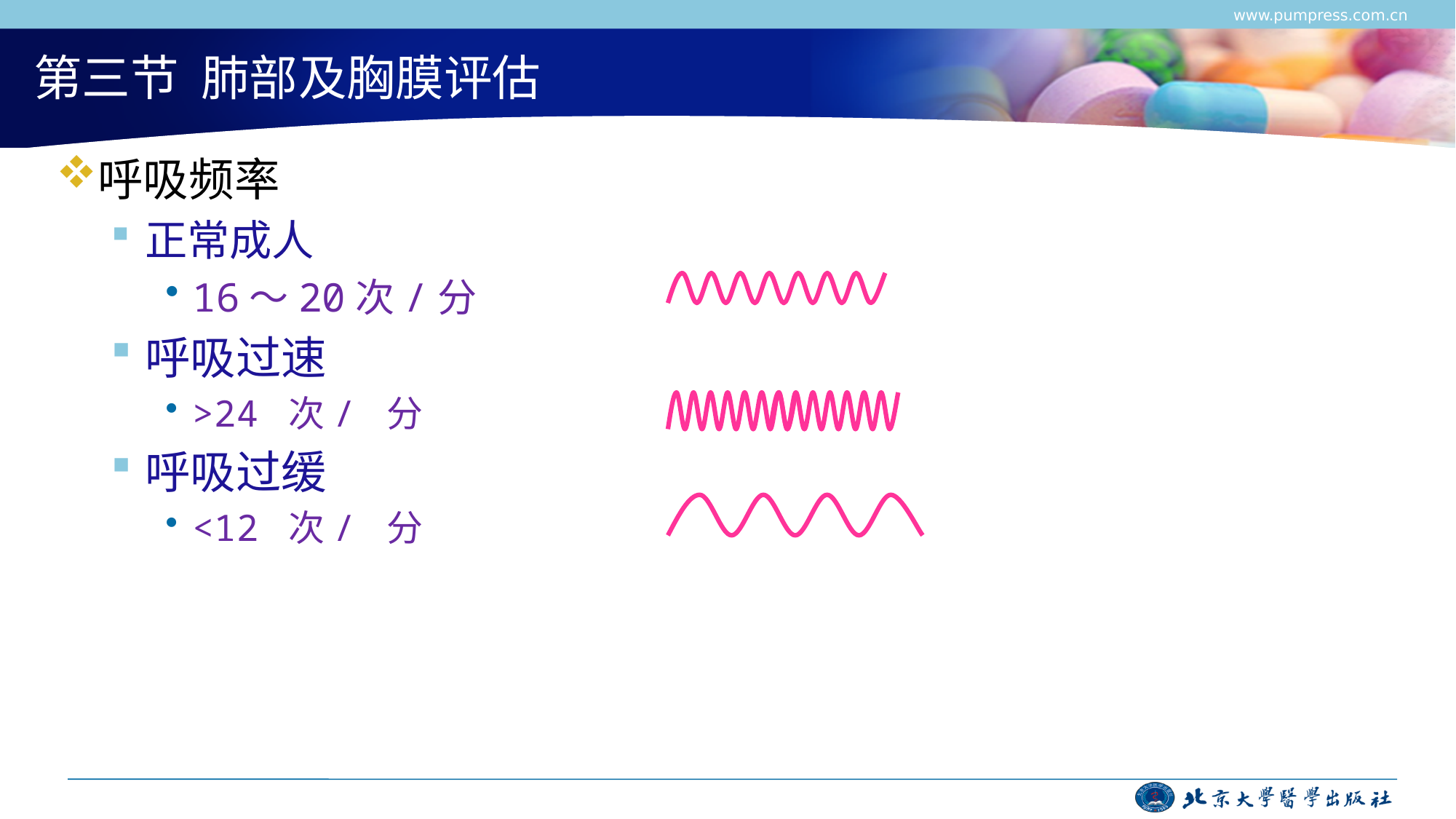

www.pumpress.com.cn
# 第三节  肺部及胸膜评估
呼吸频率
正常成人
16～20次/分
呼吸过速
>24 次/ 分
呼吸过缓
<12 次/ 分